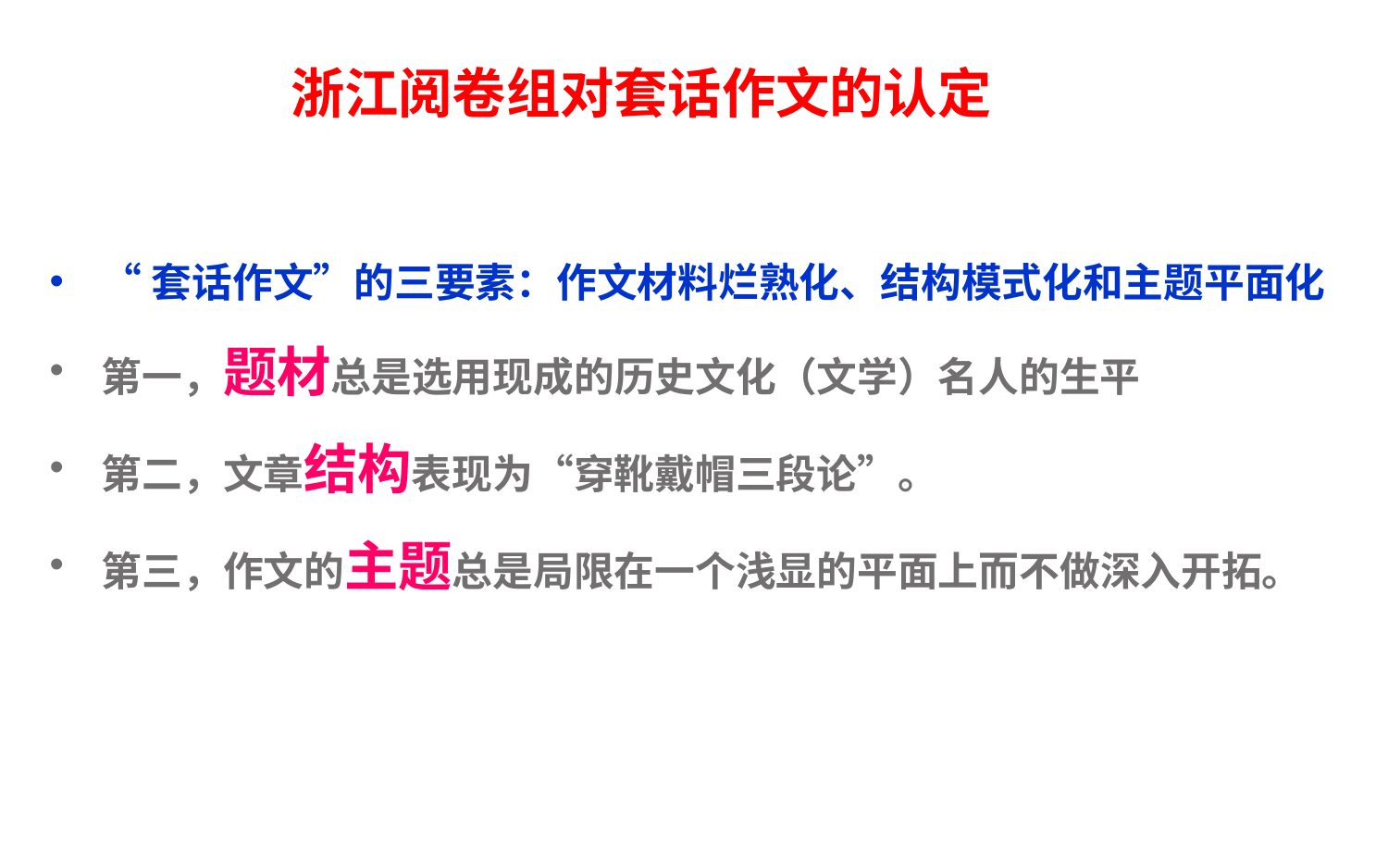

# 浙江阅卷组对套话作文的认定
“套话作文”的三要素：作文材料烂熟化、结构模式化和主题平面化
第一，题材总是选用现成的历史文化（文学）名人的生平
第二，文章结构表现为“穿靴戴帽三段论”。
第三，作文的主题总是局限在一个浅显的平面上而不做深入开拓。